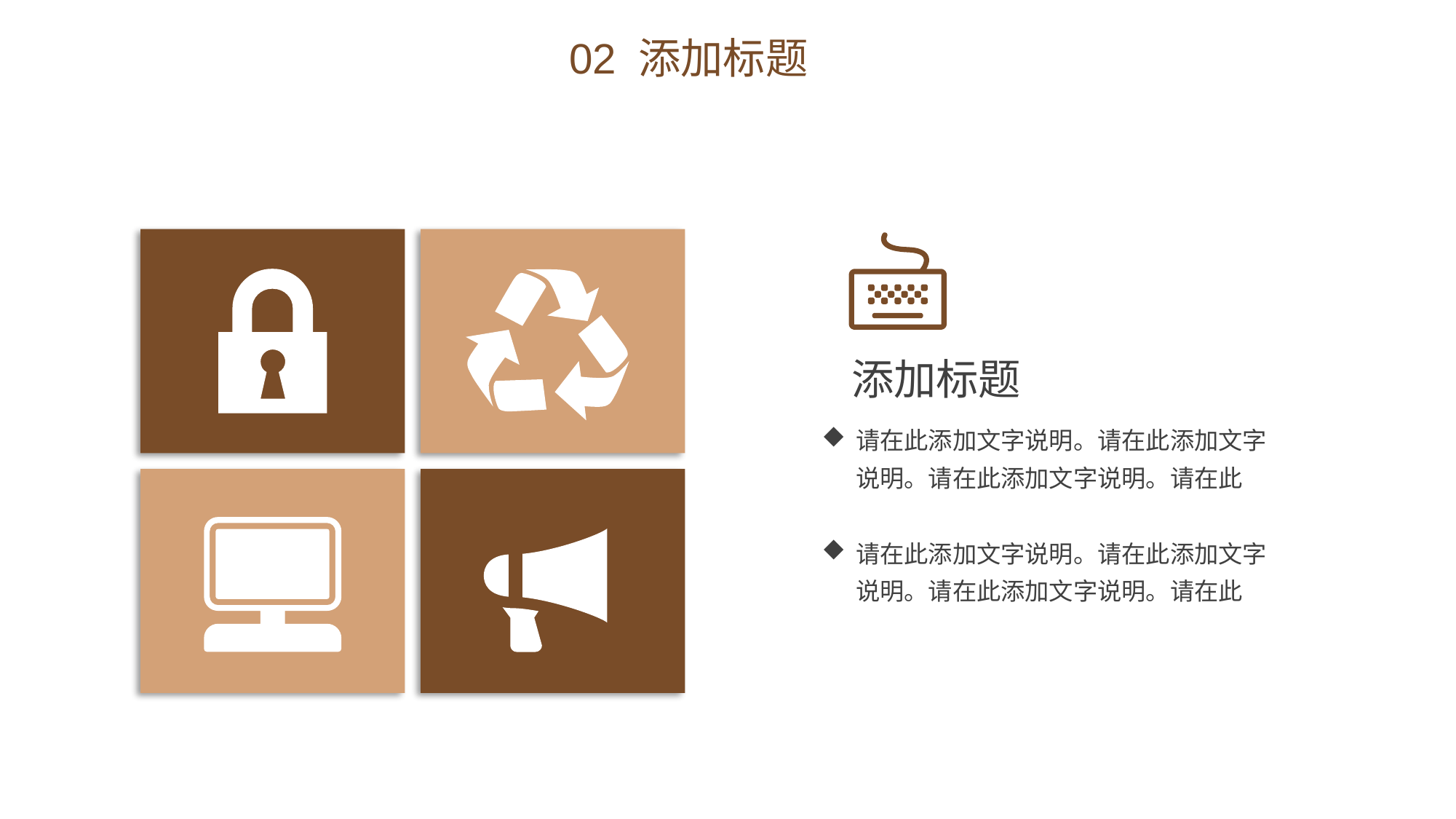

02 添加标题

添加标题
请在此添加文字说明。请在此添加文字说明。请在此添加文字说明。请在此

请在此添加文字说明。请在此添加文字说明。请在此添加文字说明。请在此